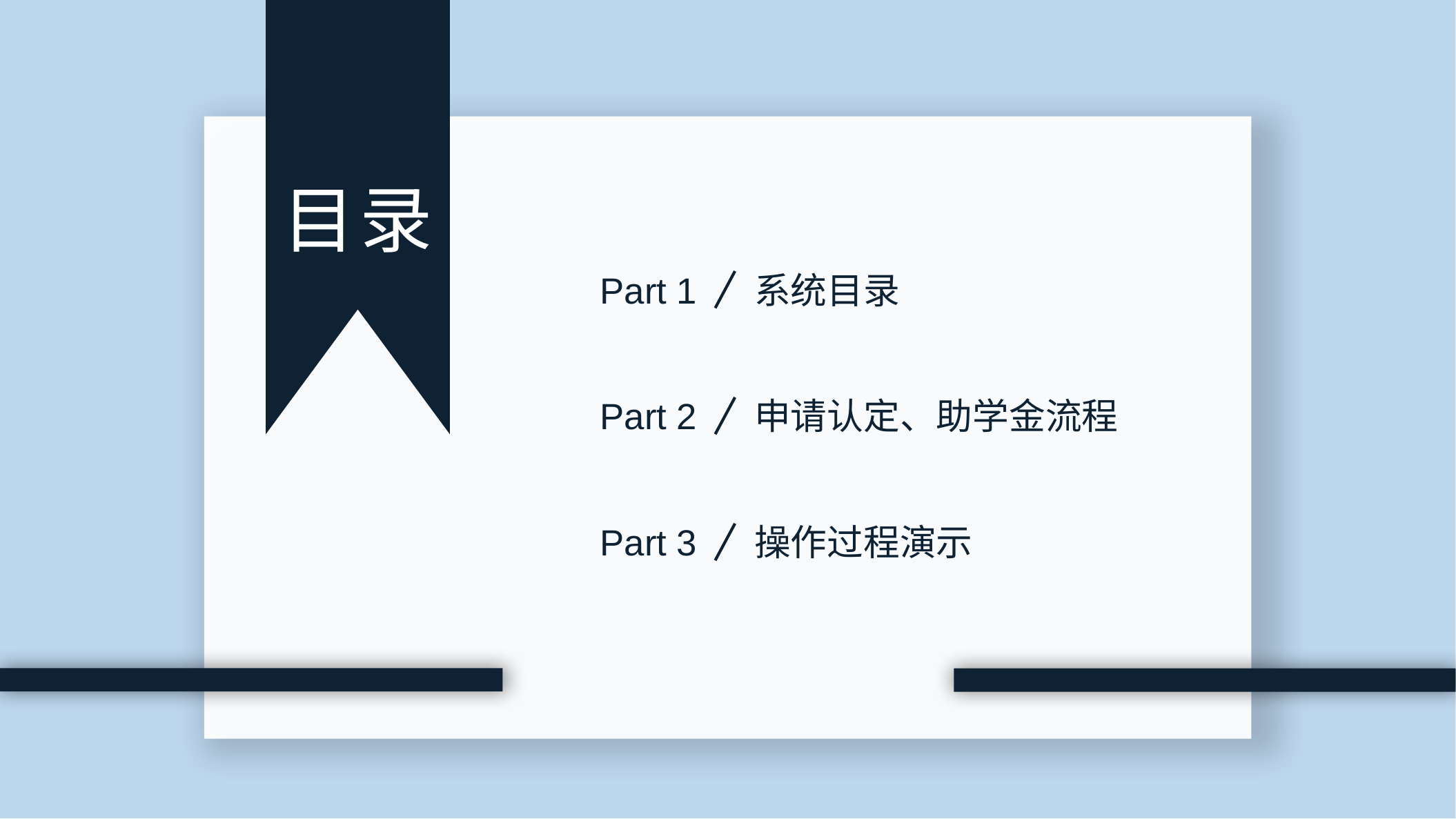

目录
系统目录
Part 1
Part 2
申请认定、助学金流程
操作过程演示
Part 3